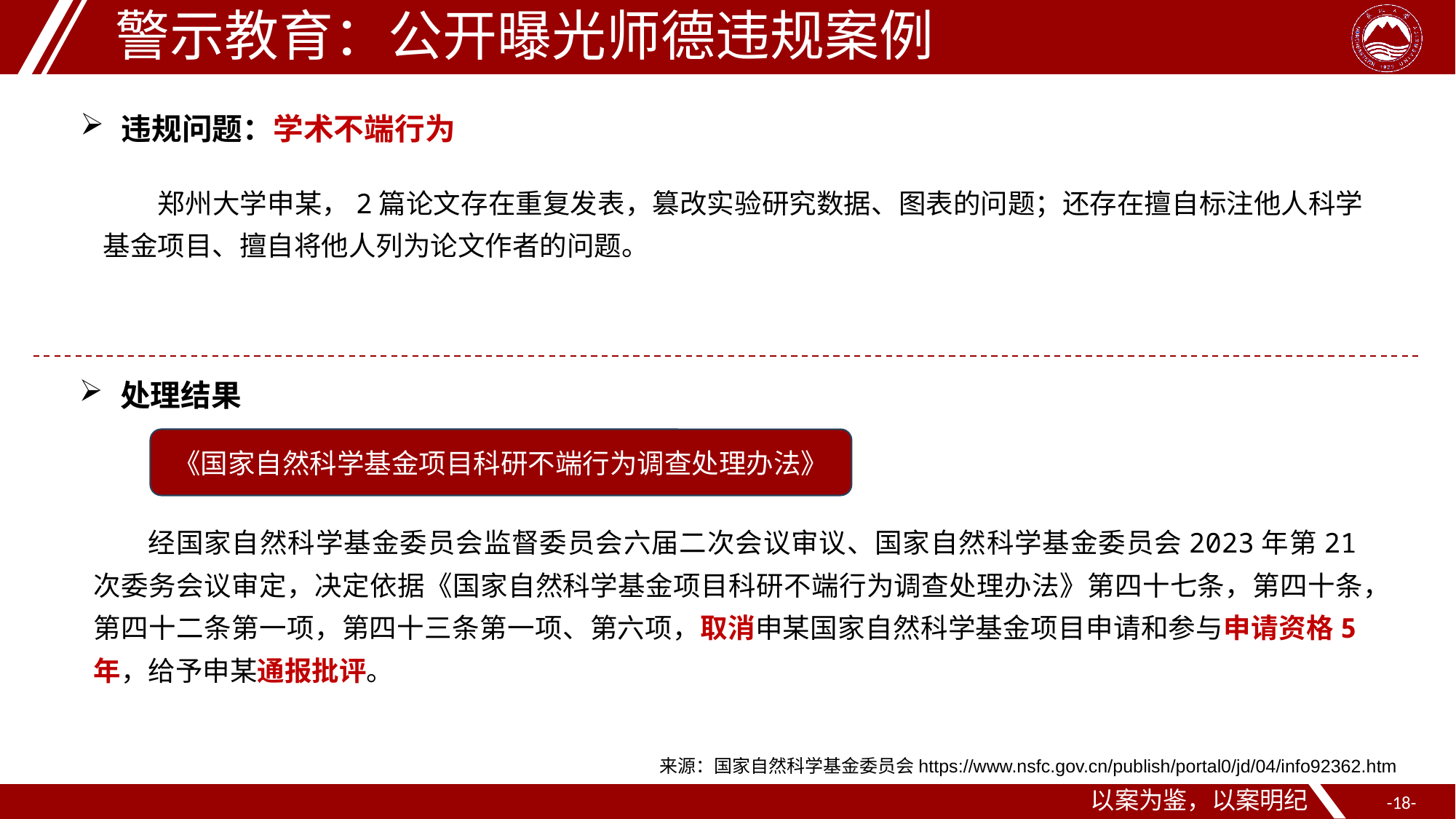

警示教育：公开曝光师德违规案例
违规问题：学术不端行为
郑州大学申某，2篇论文存在重复发表，篡改实验研究数据、图表的问题；还存在擅自标注他人科学基金项目、擅自将他人列为论文作者的问题。
处理结果
《国家自然科学基金项目科研不端行为调查处理办法》
经国家自然科学基金委员会监督委员会六届二次会议审议、国家自然科学基金委员会2023年第21次委务会议审定，决定依据《国家自然科学基金项目科研不端行为调查处理办法》第四十七条，第四十条，第四十二条第一项，第四十三条第一项、第六项，取消申某国家自然科学基金项目申请和参与申请资格5年，给予申某通报批评。
来源：国家自然科学基金委员会https://www.nsfc.gov.cn/publish/portal0/jd/04/info92362.htm
以案为鉴，以案明纪
-18-